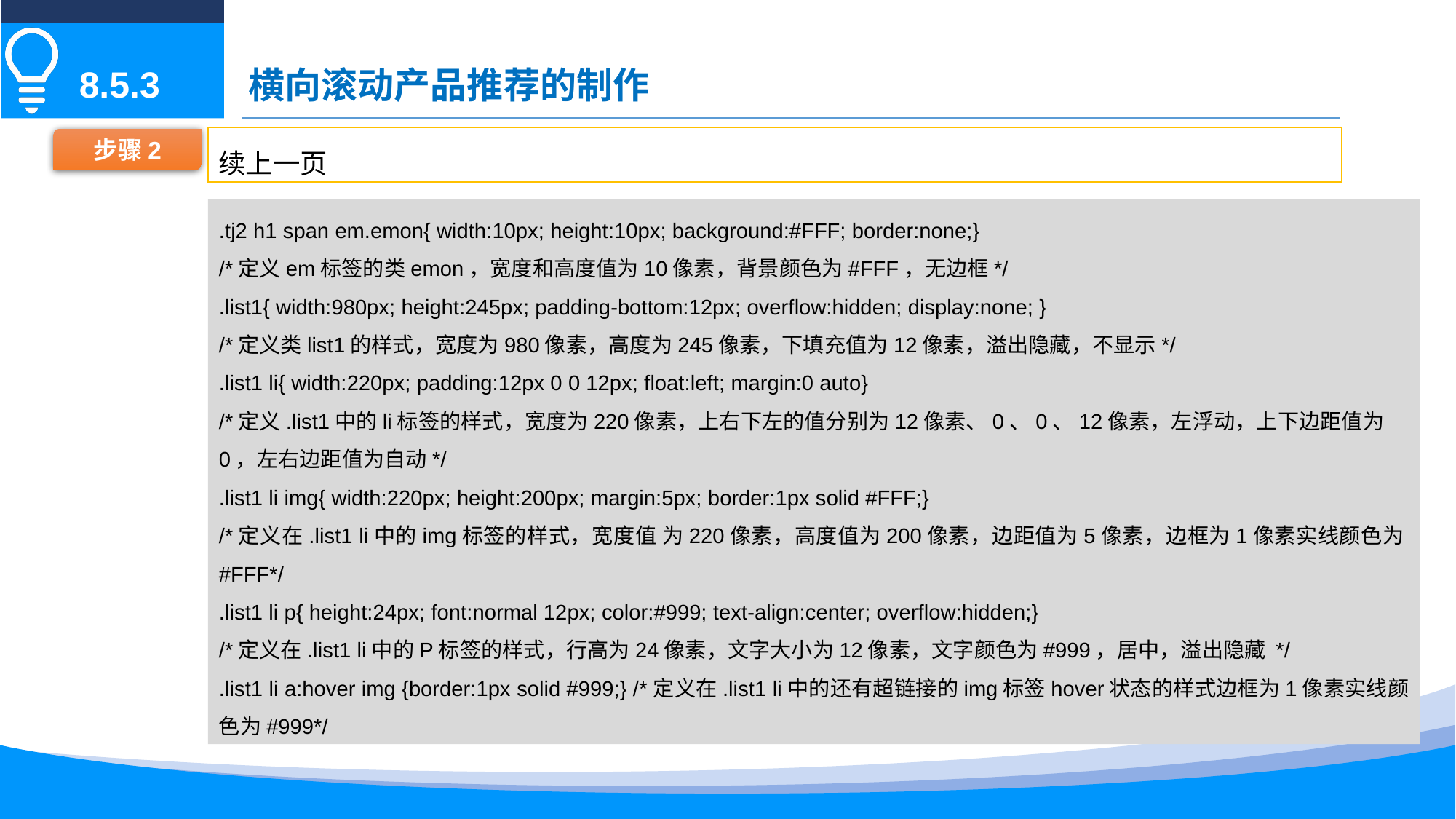

横向滚动产品推荐的制作
8.5.3
续上一页
步骤2
.tj2 h1 span em.emon{ width:10px; height:10px; background:#FFF; border:none;}
/*定义em标签的类emon，宽度和高度值为10像素，背景颜色为#FFF，无边框*/
.list1{ width:980px; height:245px; padding-bottom:12px; overflow:hidden; display:none; }
/*定义类list1的样式，宽度为980像素，高度为245像素，下填充值为12像素，溢出隐藏，不显示*/
.list1 li{ width:220px; padding:12px 0 0 12px; float:left; margin:0 auto}
/*定义.list1中的li标签的样式，宽度为220像素，上右下左的值分别为12像素、0、0、12像素，左浮动，上下边距值为0，左右边距值为自动*/
.list1 li img{ width:220px; height:200px; margin:5px; border:1px solid #FFF;}
/*定义在.list1 li中的img标签的样式，宽度值 为220像素，高度值为200像素，边距值为5像素，边框为1像素实线颜色为#FFF*/
.list1 li p{ height:24px; font:normal 12px; color:#999; text-align:center; overflow:hidden;}
/*定义在.list1 li中的P标签的样式，行高为24像素，文字大小为12像素，文字颜色为#999，居中，溢出隐藏 */
.list1 li a:hover img {border:1px solid #999;} /*定义在.list1 li中的还有超链接的img标签hover状态的样式边框为1像素实线颜色为#999*/